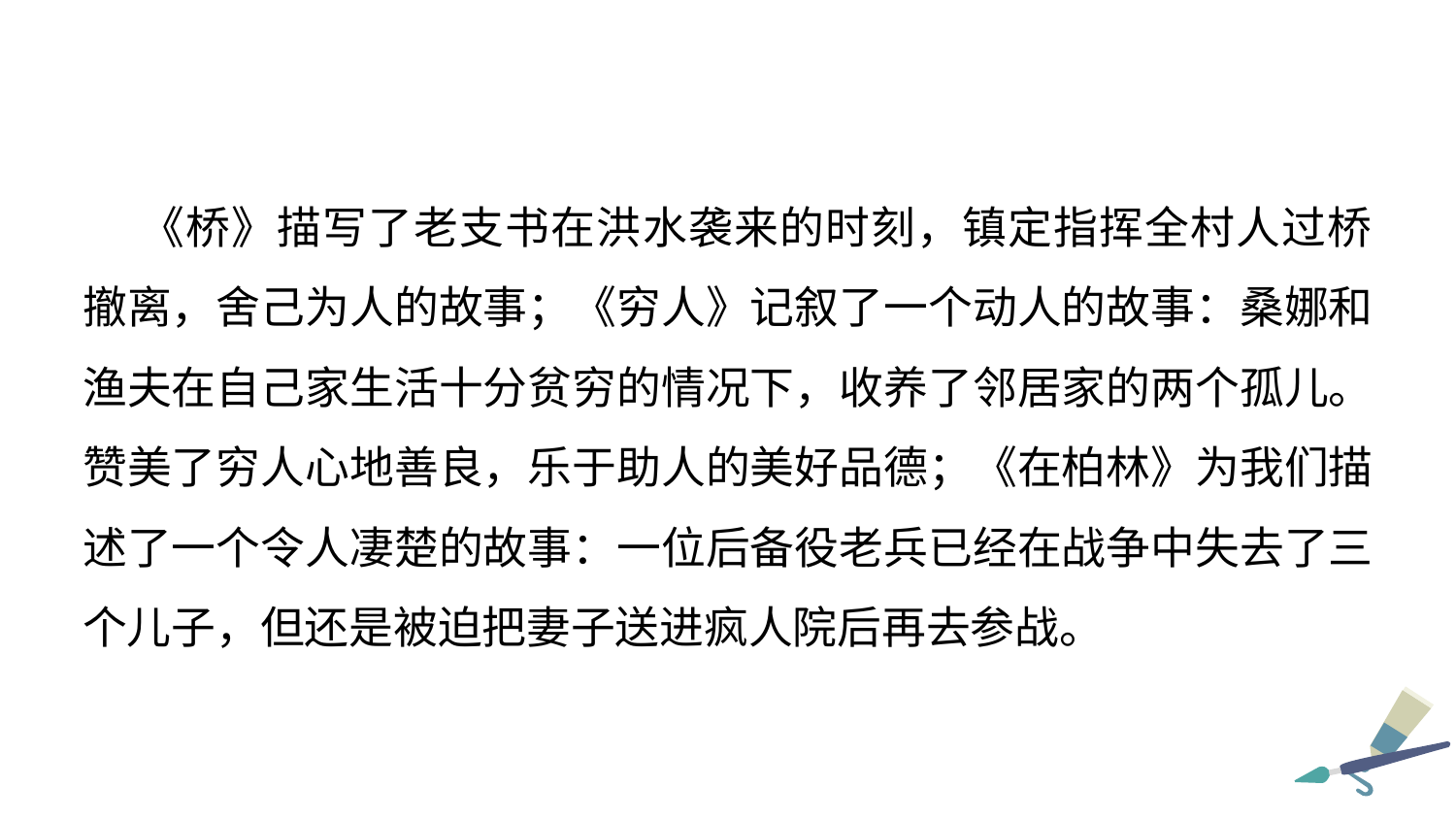

《桥》描写了老支书在洪水袭来的时刻，镇定指挥全村人过桥撤离，舍己为人的故事；《穷人》记叙了一个动人的故事：桑娜和渔夫在自己家生活十分贫穷的情况下，收养了邻居家的两个孤儿。赞美了穷人心地善良，乐于助人的美好品德；《在柏林》为我们描述了一个令人凄楚的故事：一位后备役老兵已经在战争中失去了三个儿子，但还是被迫把妻子送进疯人院后再去参战。